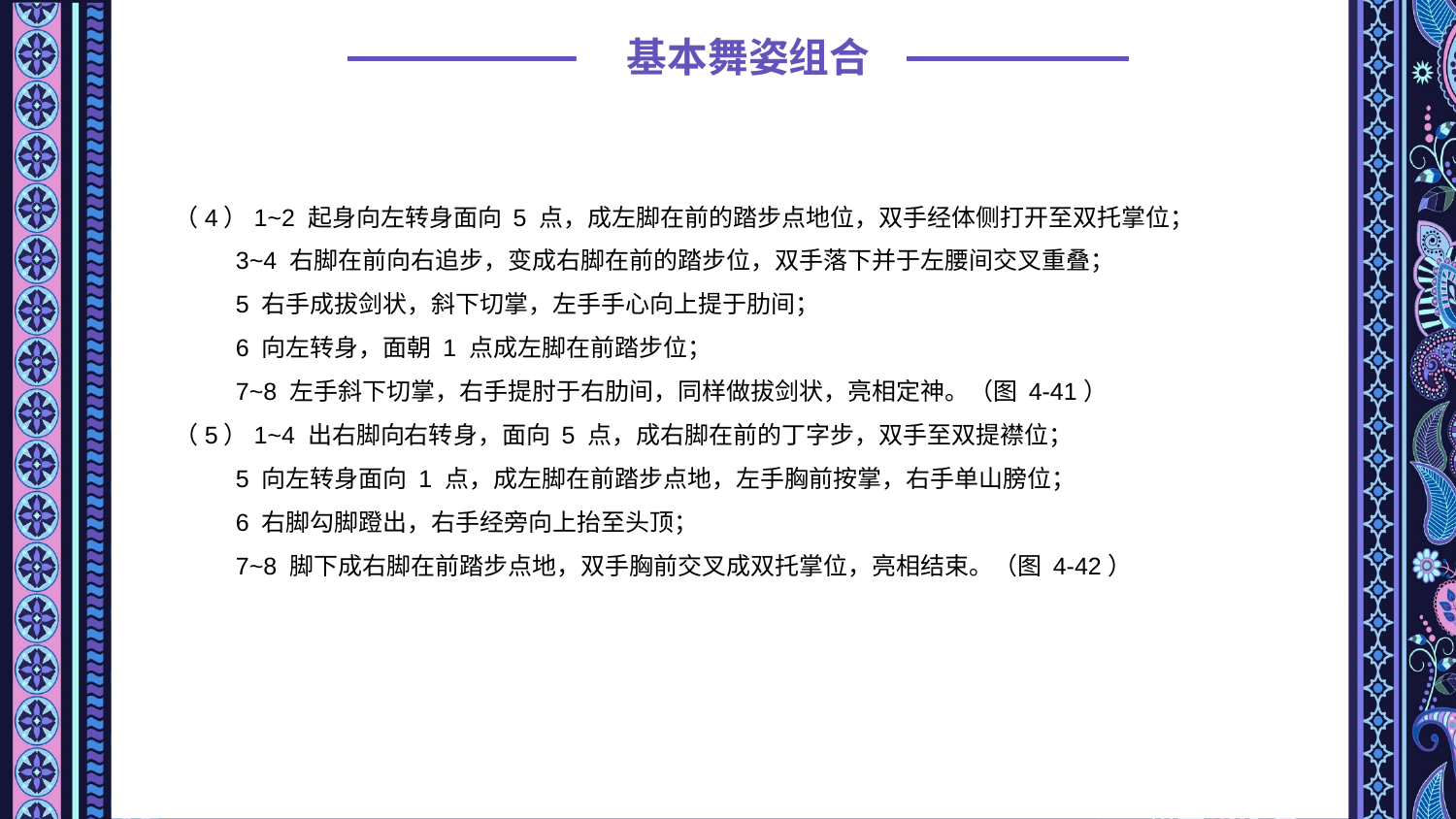

基本舞姿组合
（4）1~2 起身向左转身面向 5 点，成左脚在前的踏步点地位，双手经体侧打开至双托掌位；
         3~4 右脚在前向右追步，变成右脚在前的踏步位，双手落下并于左腰间交叉重叠；
         5 右手成拔剑状，斜下切掌，左手手心向上提于肋间；
         6 向左转身，面朝 1 点成左脚在前踏步位；
         7~8 左手斜下切掌，右手提肘于右肋间，同样做拔剑状，亮相定神。（图 4-41）
（5）1~4 出右脚向右转身，面向 5 点，成右脚在前的丁字步，双手至双提襟位；
         5 向左转身面向 1 点，成左脚在前踏步点地，左手胸前按掌，右手单山膀位；
         6 右脚勾脚蹬出，右手经旁向上抬至头顶；
         7~8 脚下成右脚在前踏步点地，双手胸前交叉成双托掌位，亮相结束。（图 4-42）